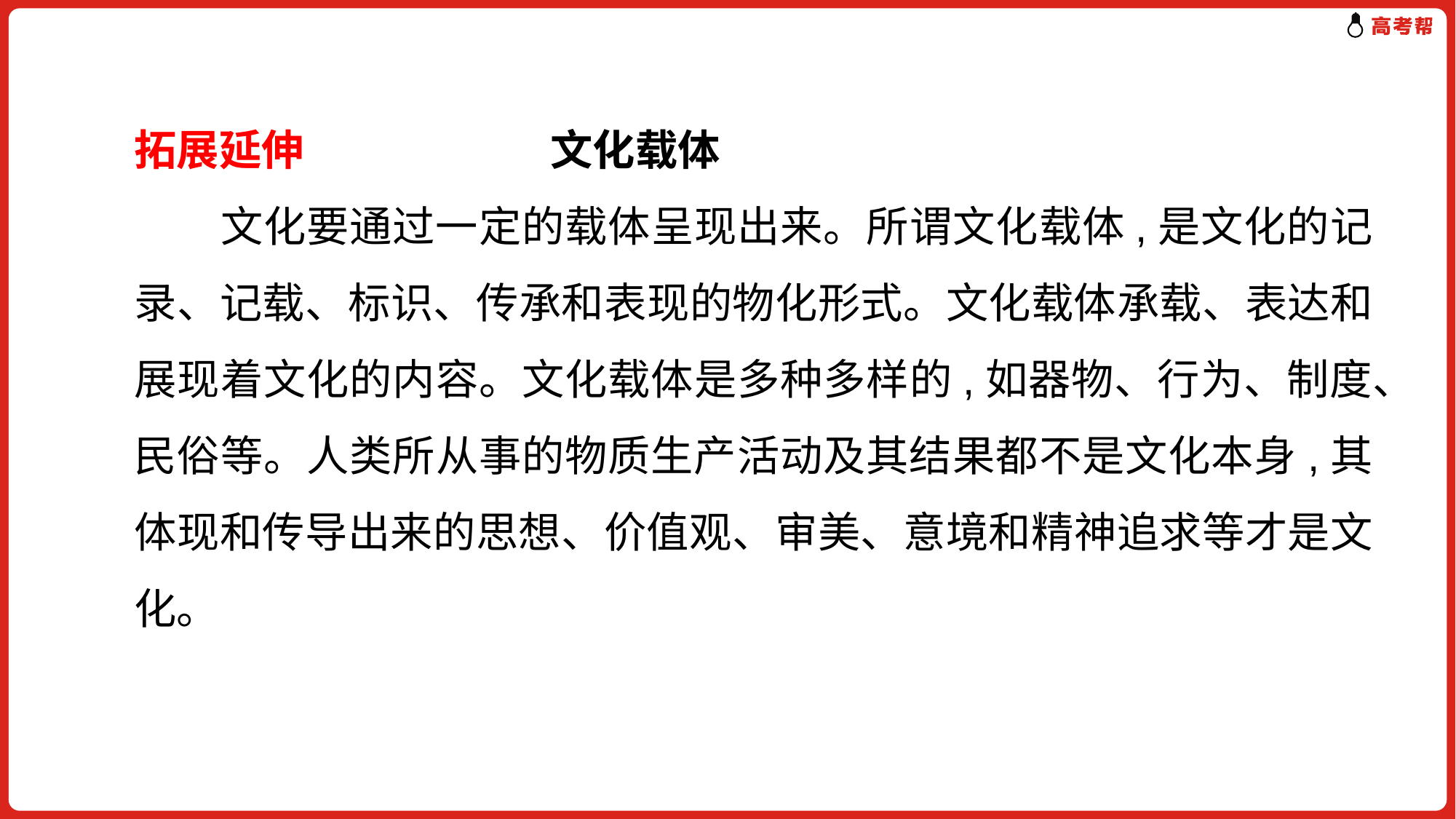

拓展延伸                          文化载体
　　文化要通过一定的载体呈现出来。所谓文化载体,是文化的记录、记载、标识、传承和表现的物化形式。文化载体承载、表达和展现着文化的内容。文化载体是多种多样的,如器物、行为、制度、民俗等。人类所从事的物质生产活动及其结果都不是文化本身,其体现和传导出来的思想、价值观、审美、意境和精神追求等才是文化。